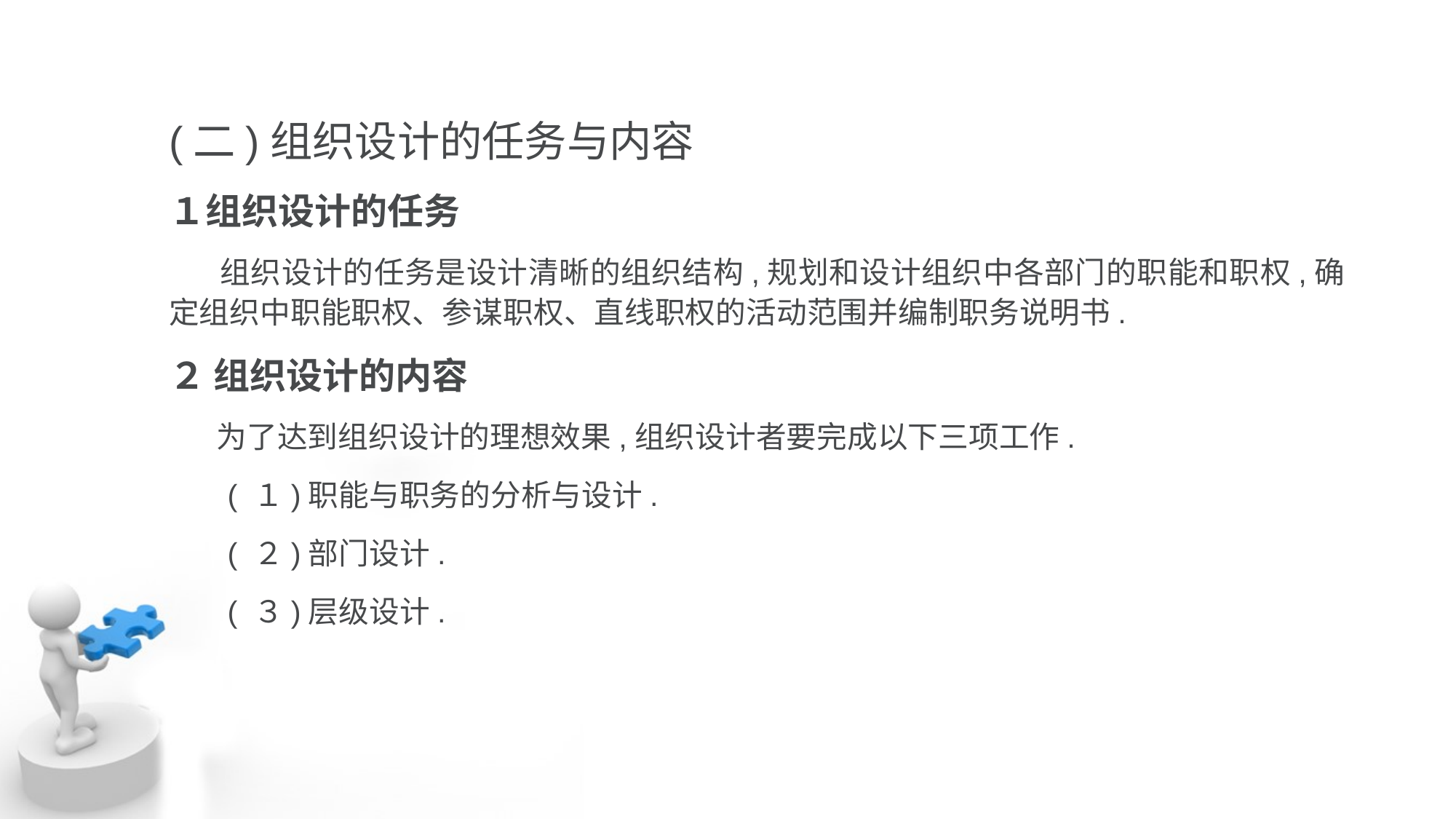

(二)组织设计的任务与内容
１组织设计的任务
      组织设计的任务是设计清晰的组织结构,规划和设计组织中各部门的职能和职权,确 定组织中职能职权、参谋职权、直线职权的活动范围并编制职务说明书.
２ 组织设计的内容
      为了达到组织设计的理想效果,组织设计者要完成以下三项工作.
       ( １)职能与职务的分析与设计.
       ( ２)部门设计.
       ( ３)层级设计.